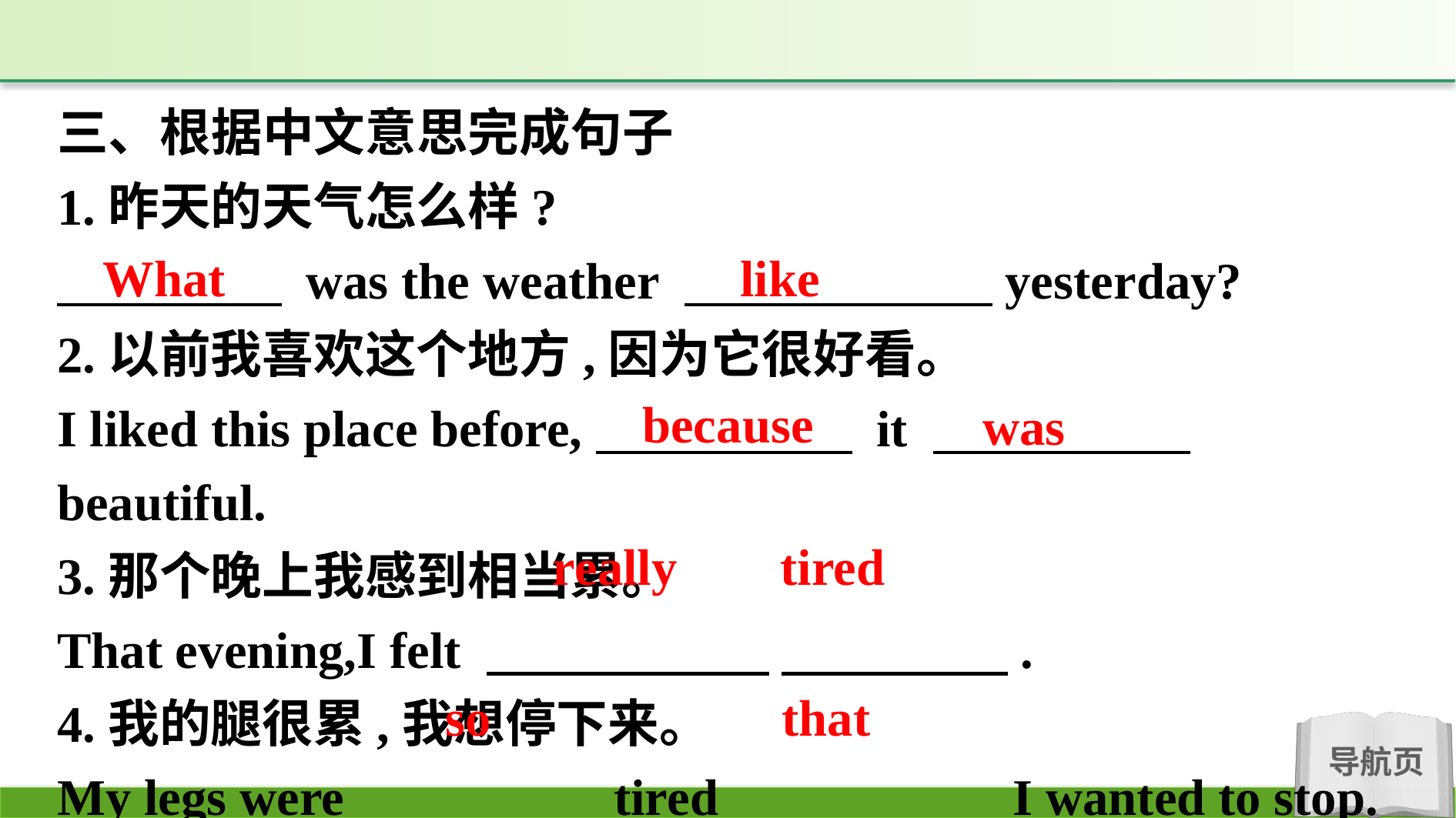

三、根据中文意思完成句子
1.昨天的天气怎么样?
　　      　 was the weather 　　　　　　yesterday?
2.以前我喜欢这个地方,因为它很好看。
I liked this place before,　　　　　 it 　　　　　beautiful.
3.那个晚上我感到相当累。
That evening,I felt 　　　　 　 　　　     .
4.我的腿很累,我想停下来。
My legs were 　　　　 tired 　　　　　I wanted to stop.
What
like
because
was
really        tired
so
that